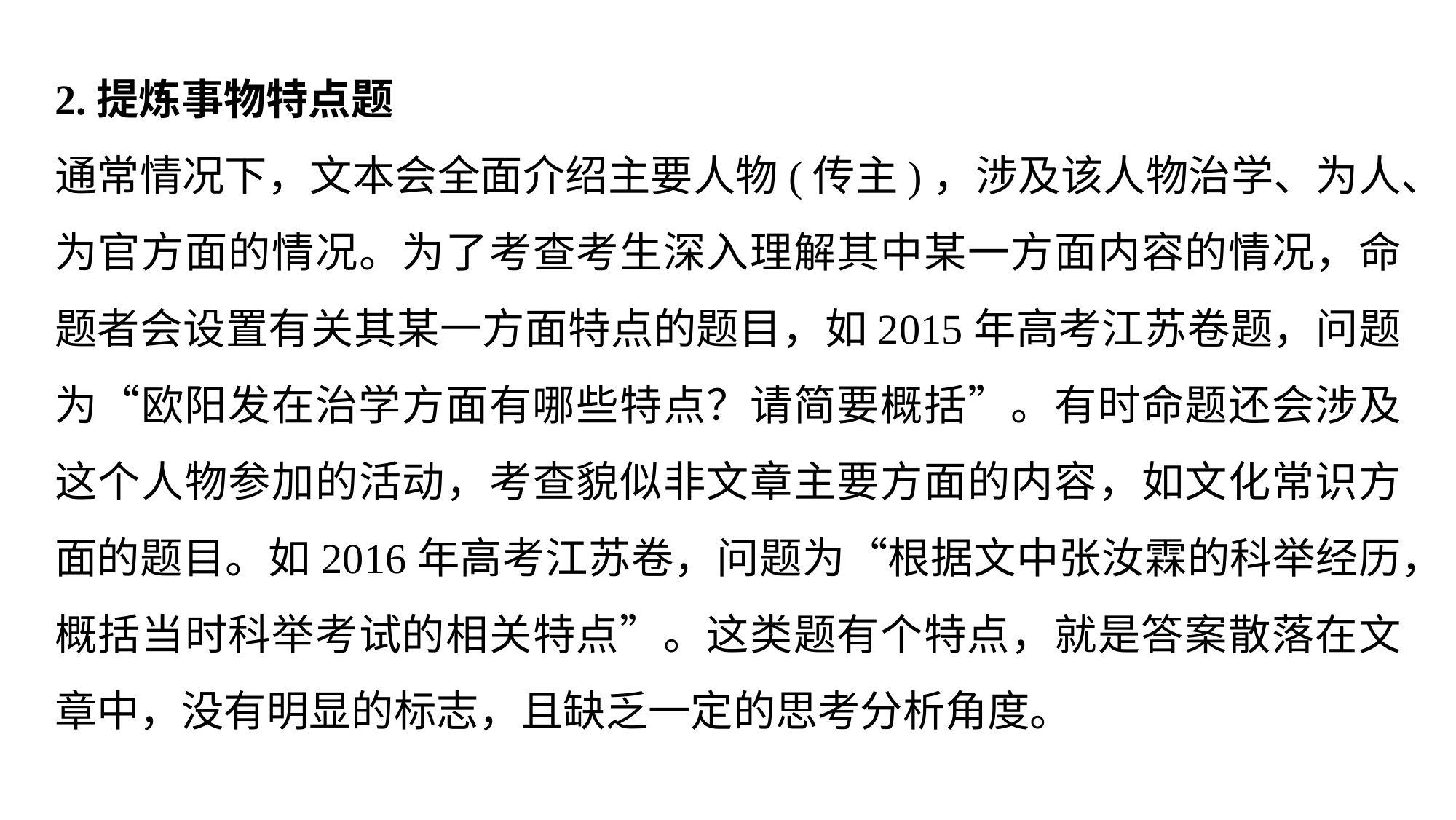

2.提炼事物特点题
通常情况下，文本会全面介绍主要人物(传主)，涉及该人物治学、为人、为官方面的情况。为了考查考生深入理解其中某一方面内容的情况，命题者会设置有关其某一方面特点的题目，如2015年高考江苏卷题，问题为“欧阳发在治学方面有哪些特点？请简要概括”。有时命题还会涉及这个人物参加的活动，考查貌似非文章主要方面的内容，如文化常识方面的题目。如2016年高考江苏卷，问题为“根据文中张汝霖的科举经历，概括当时科举考试的相关特点”。这类题有个特点，就是答案散落在文章中，没有明显的标志，且缺乏一定的思考分析角度。